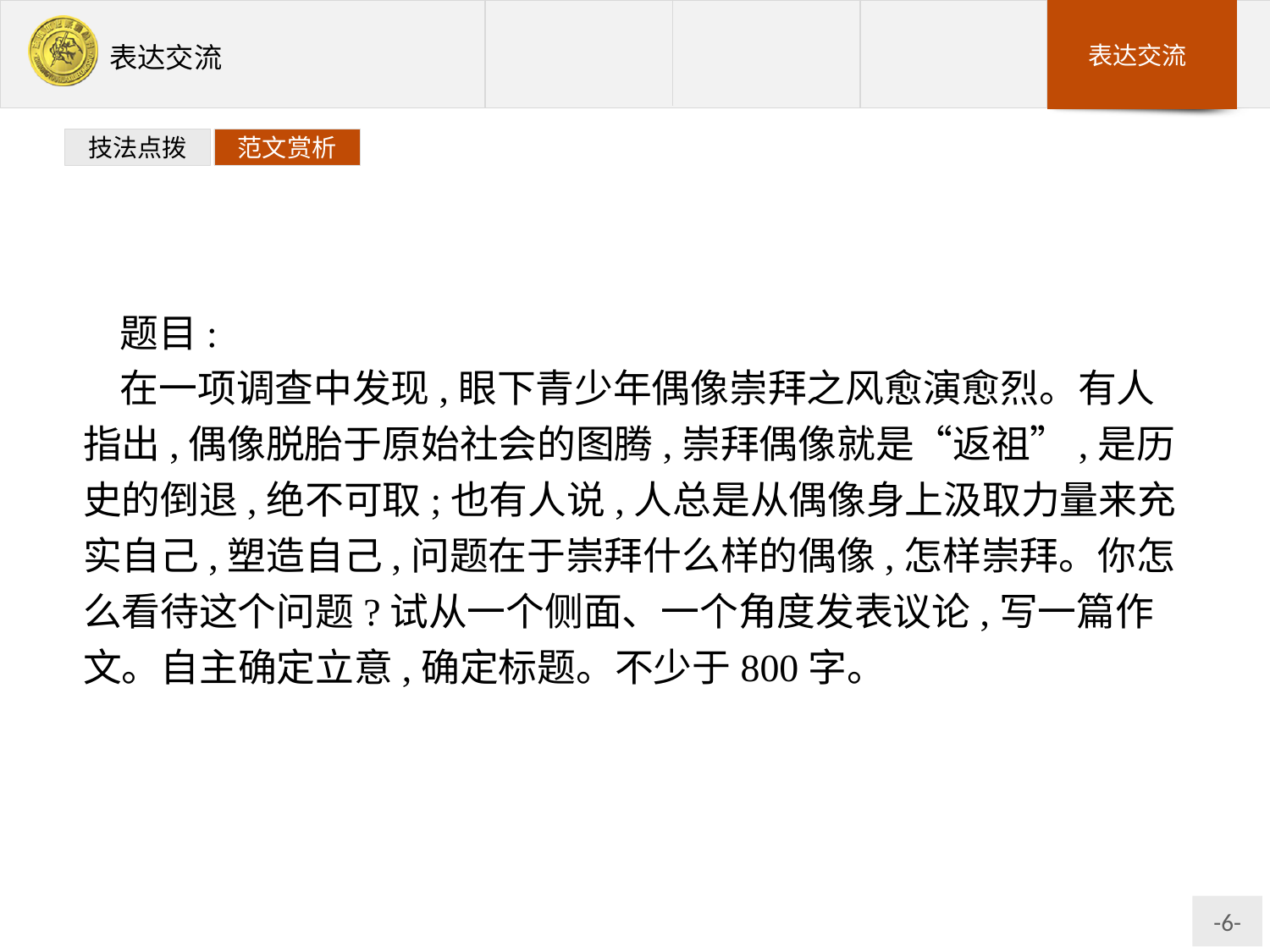

技法点拨
范文赏析
题目:
在一项调查中发现,眼下青少年偶像崇拜之风愈演愈烈。有人指出,偶像脱胎于原始社会的图腾,崇拜偶像就是“返祖”,是历史的倒退,绝不可取;也有人说,人总是从偶像身上汲取力量来充实自己,塑造自己,问题在于崇拜什么样的偶像,怎样崇拜。你怎么看待这个问题?试从一个侧面、一个角度发表议论,写一篇作文。自主确定立意,确定标题。不少于800字。